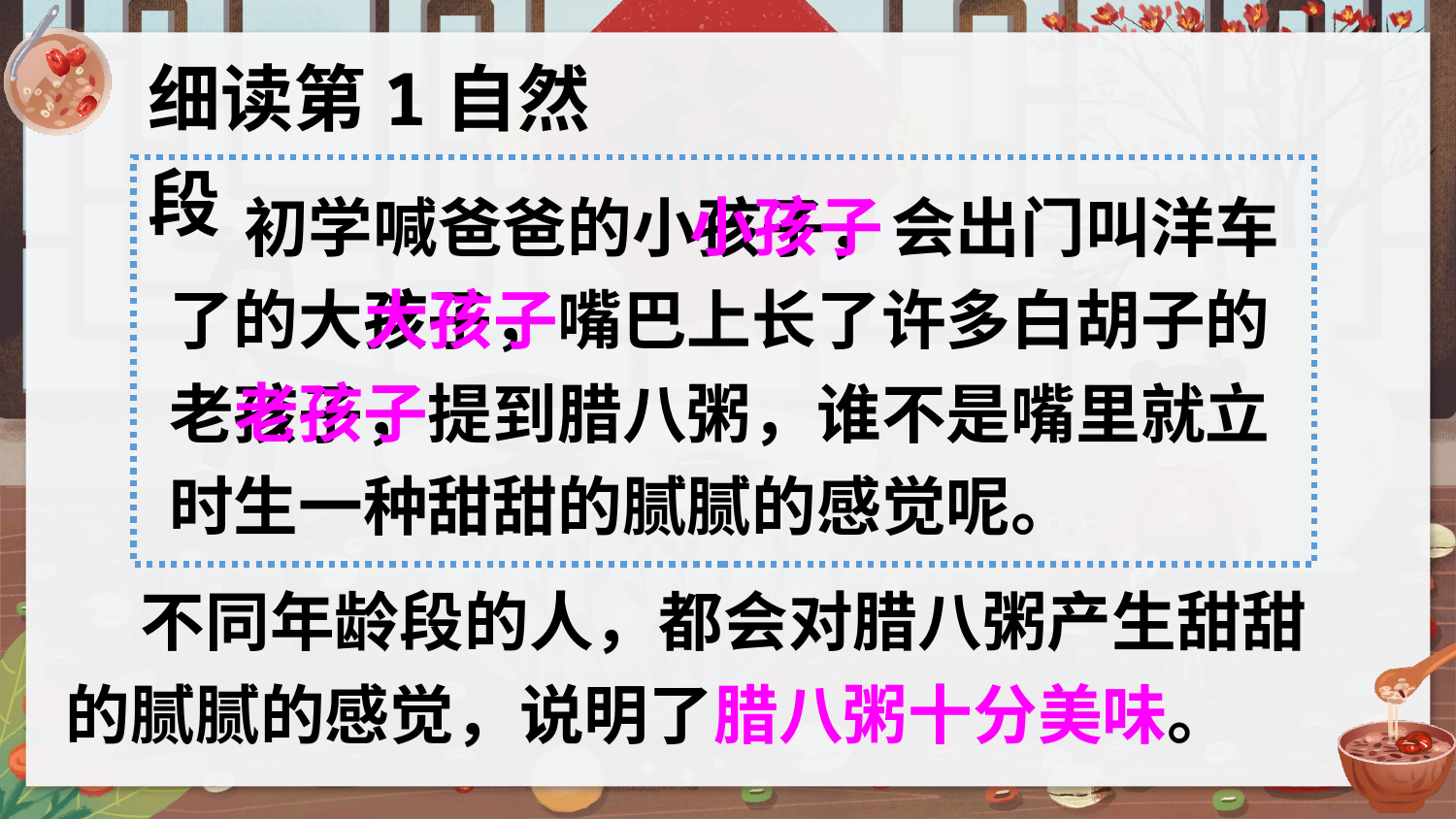

细读第1自然段

    初学喊爸爸的小孩子，会出门叫洋车了的大孩子，嘴巴上长了许多白胡子的老孩子，提到腊八粥，谁不是嘴里就立时生一种甜甜的腻腻的感觉呢。
小孩子
大孩子
老孩子
    不同年龄段的人，都会对腊八粥产生甜甜的腻腻的感觉，说明了腊八粥十分美味。